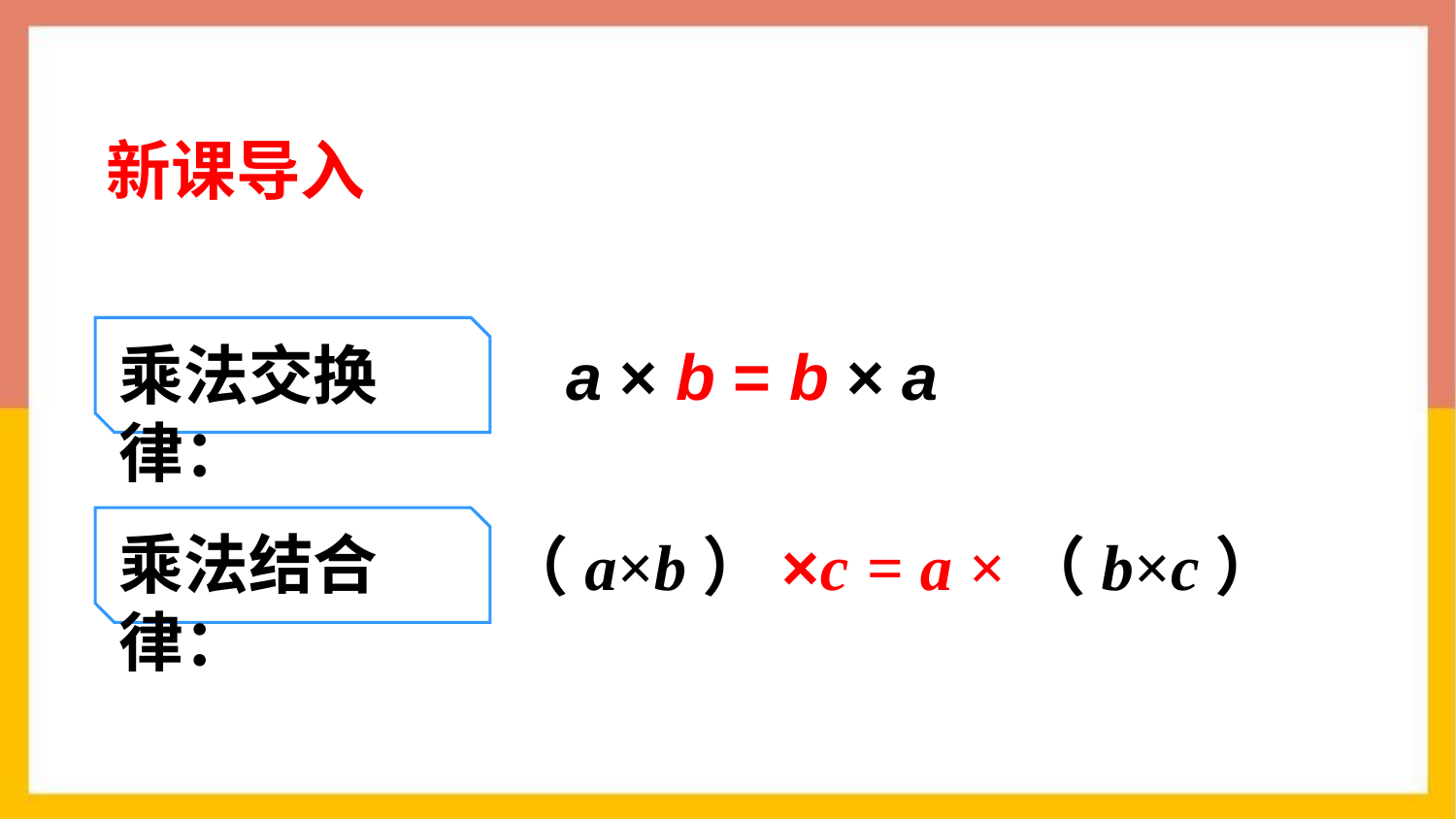

新课导入
乘法交换律：
a × b = b × a
乘法结合律：
（a×b）×c = a ×（b×c）